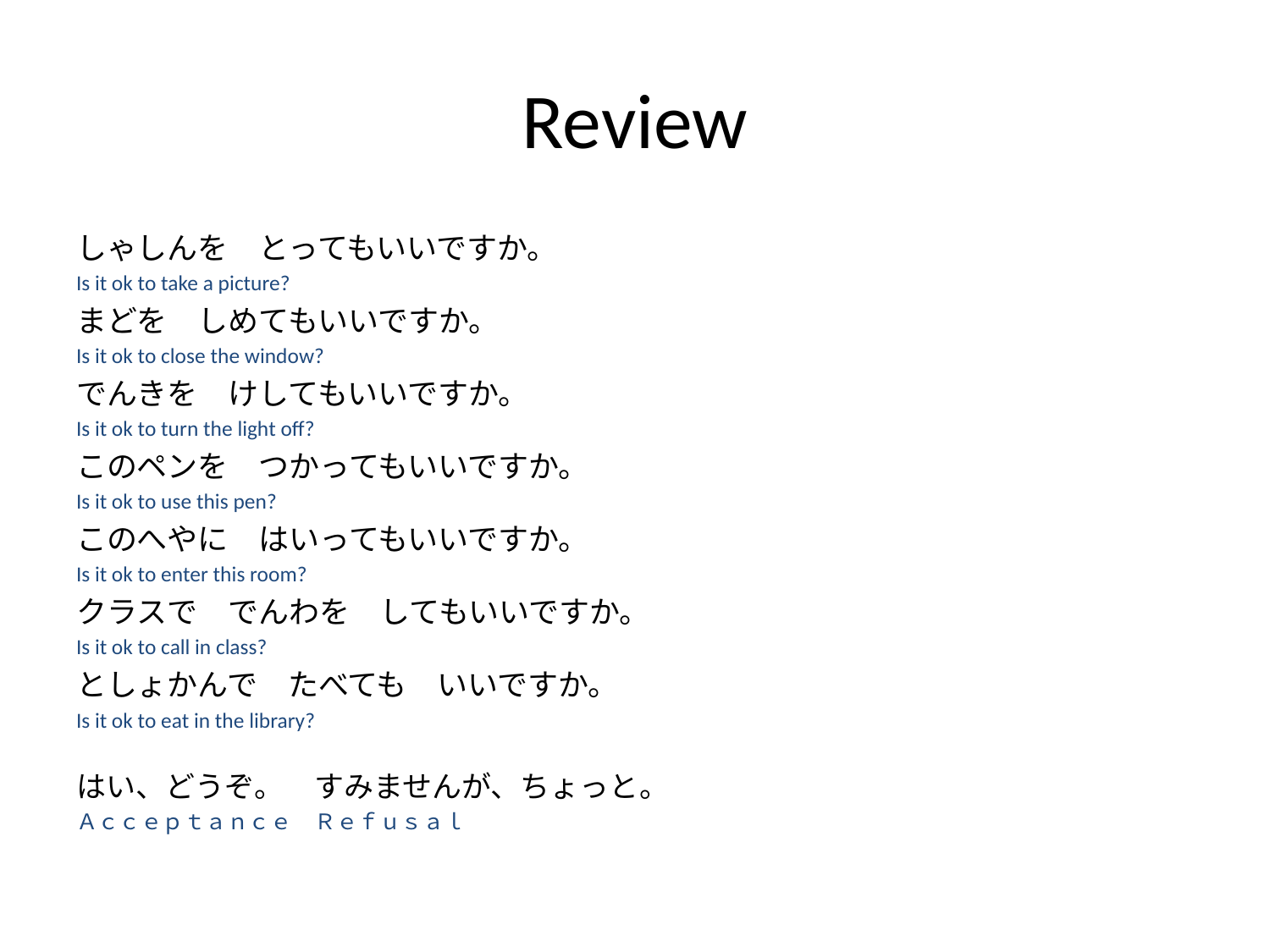

# Review
しゃしんを　とってもいいですか。
Is it ok to take a picture?
まどを　しめてもいいですか。
Is it ok to close the window?
でんきを　けしてもいいですか。
Is it ok to turn the light off?
このペンを　つかってもいいですか。
Is it ok to use this pen?
このへやに　はいってもいいですか。
Is it ok to enter this room?
クラスで　でんわを　してもいいですか。
Is it ok to call in class?
としょかんで　たべても　いいですか。
Is it ok to eat in the library?

はい、どうぞ。			すみませんが、ちょっと。
Ａｃｃｅｐｔａｎｃｅ			Ｒｅｆｕｓａｌ